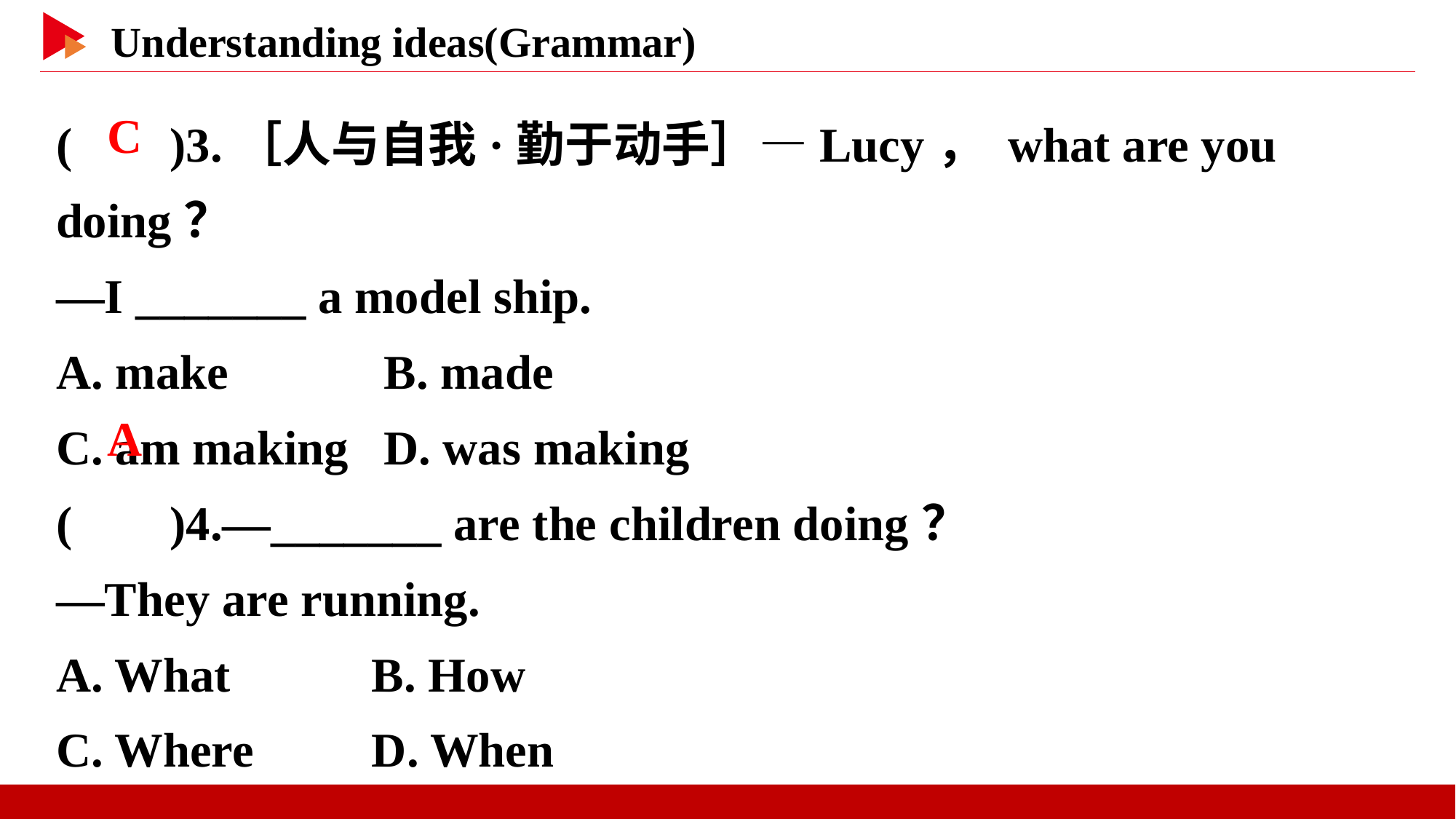

(        )3.［人与自我·勤于动手］—Lucy， what are you doing？
—I _______ a model ship.
A. make	         B. made
C. am making	D. was making
(        )4.—_______ are the children doing？
—They are running.
A. What	        B. How
C. Where	        D. When
   C
   A